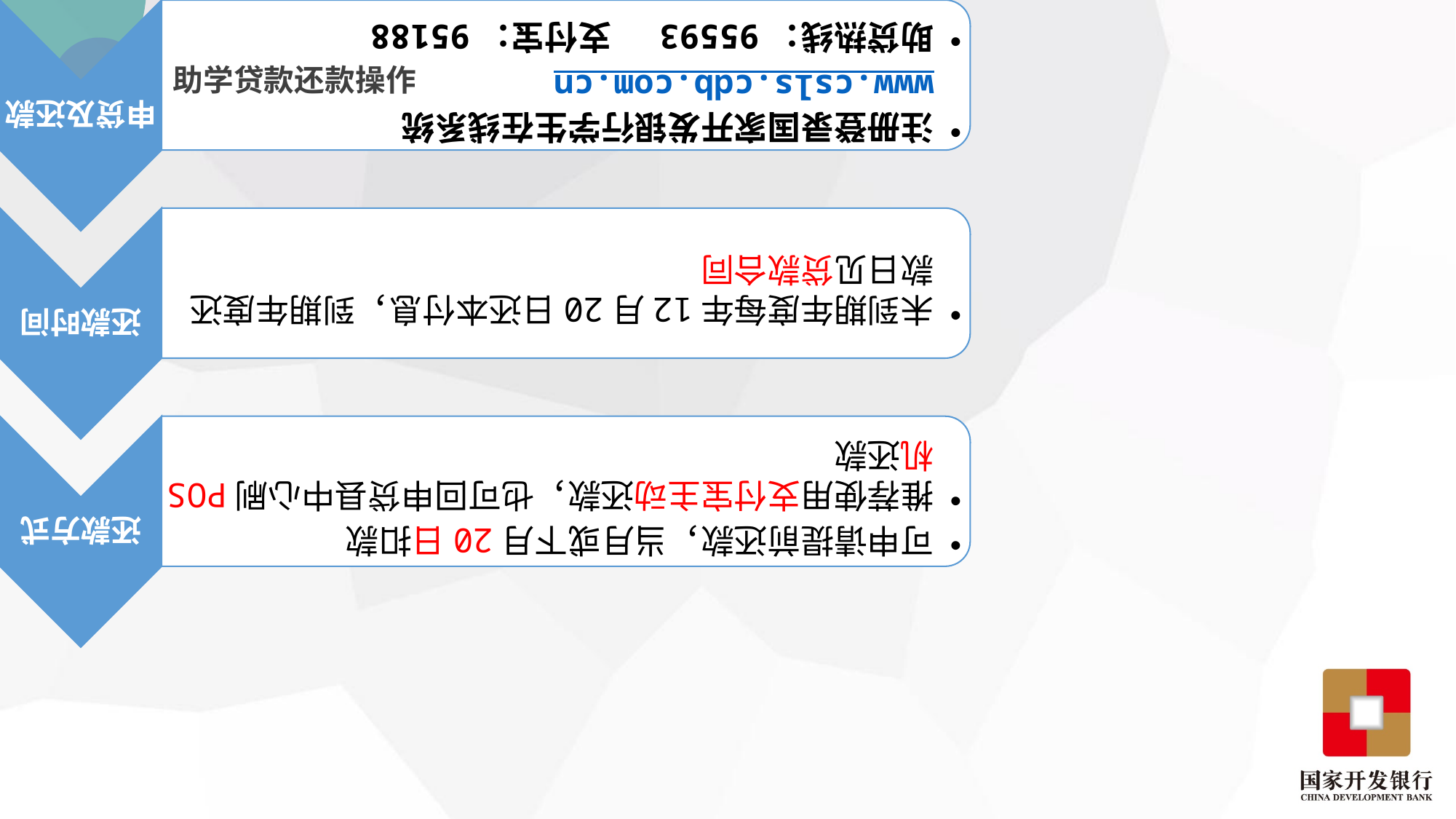

助学贷款还款操作
申贷及还款
注册登录国家开发银行学生在线系统www.csls.cdb.com.cn
助贷热线：95593  支付宝：95188
还款时间
未到期年度每年12月20日还本付息，到期年度还款日见贷款合同
还款方式
可申请提前还款，当月或下月20日扣款
推荐使用支付宝主动还款，也可回申贷县中心刷POS机还款